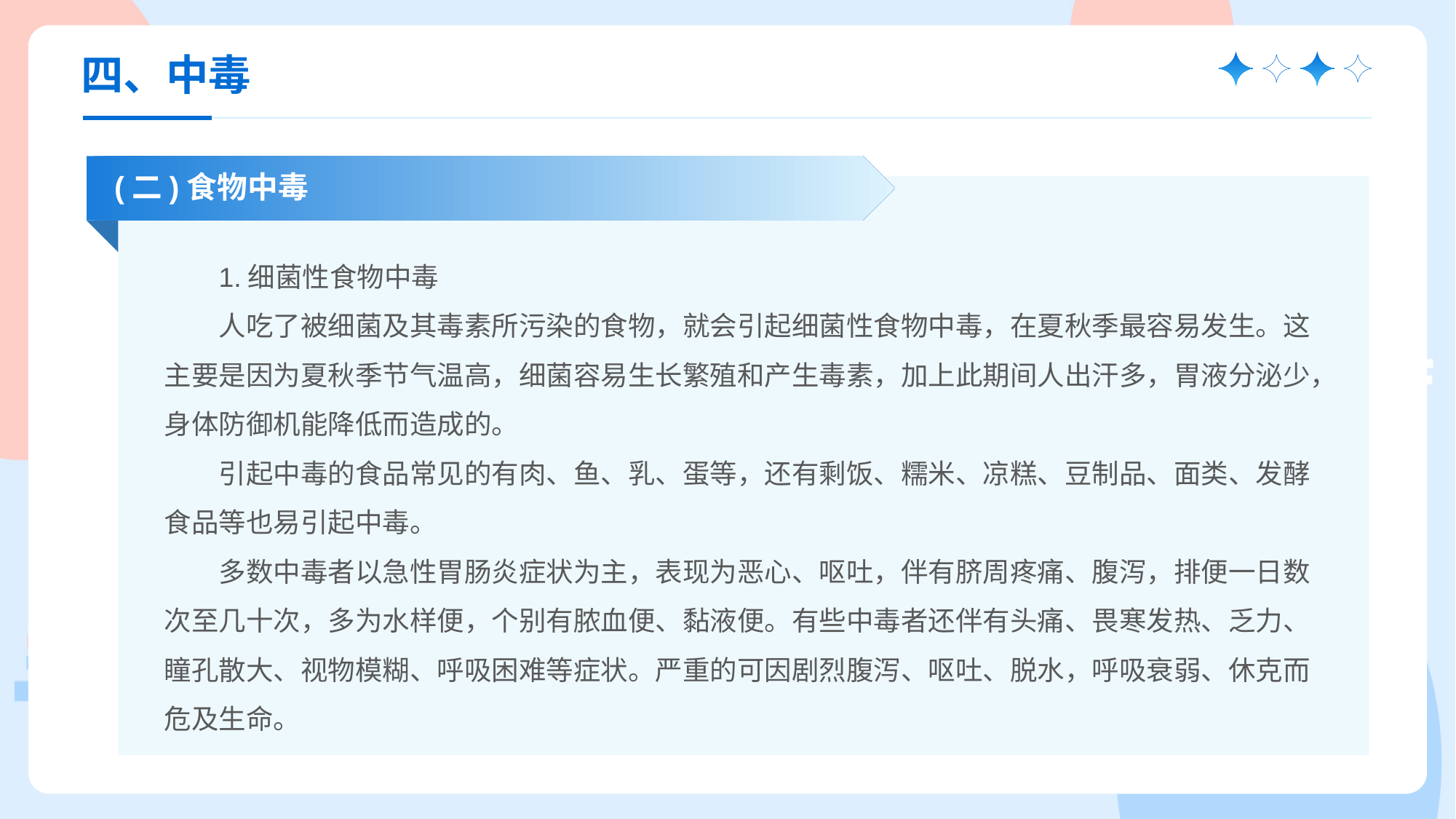

四、中毒
(二)食物中毒

1.细菌性食物中毒
人吃了被细菌及其毒素所污染的食物，就会引起细菌性食物中毒，在夏秋季最容易发生。这主要是因为夏秋季节气温高，细菌容易生长繁殖和产生毒素，加上此期间人出汗多，胃液分泌少，身体防御机能降低而造成的。
引起中毒的食品常见的有肉、鱼、乳、蛋等，还有剩饭、糯米、凉糕、豆制品、面类、发酵食品等也易引起中毒。
多数中毒者以急性胃肠炎症状为主，表现为恶心、呕吐，伴有脐周疼痛、腹泻，排便一日数次至几十次，多为水样便，个别有脓血便、黏液便。有些中毒者还伴有头痛、畏寒发热、乏力、瞳孔散大、视物模糊、呼吸困难等症状。严重的可因剧烈腹泻、呕吐、脱水，呼吸衰弱、休克而危及生命。